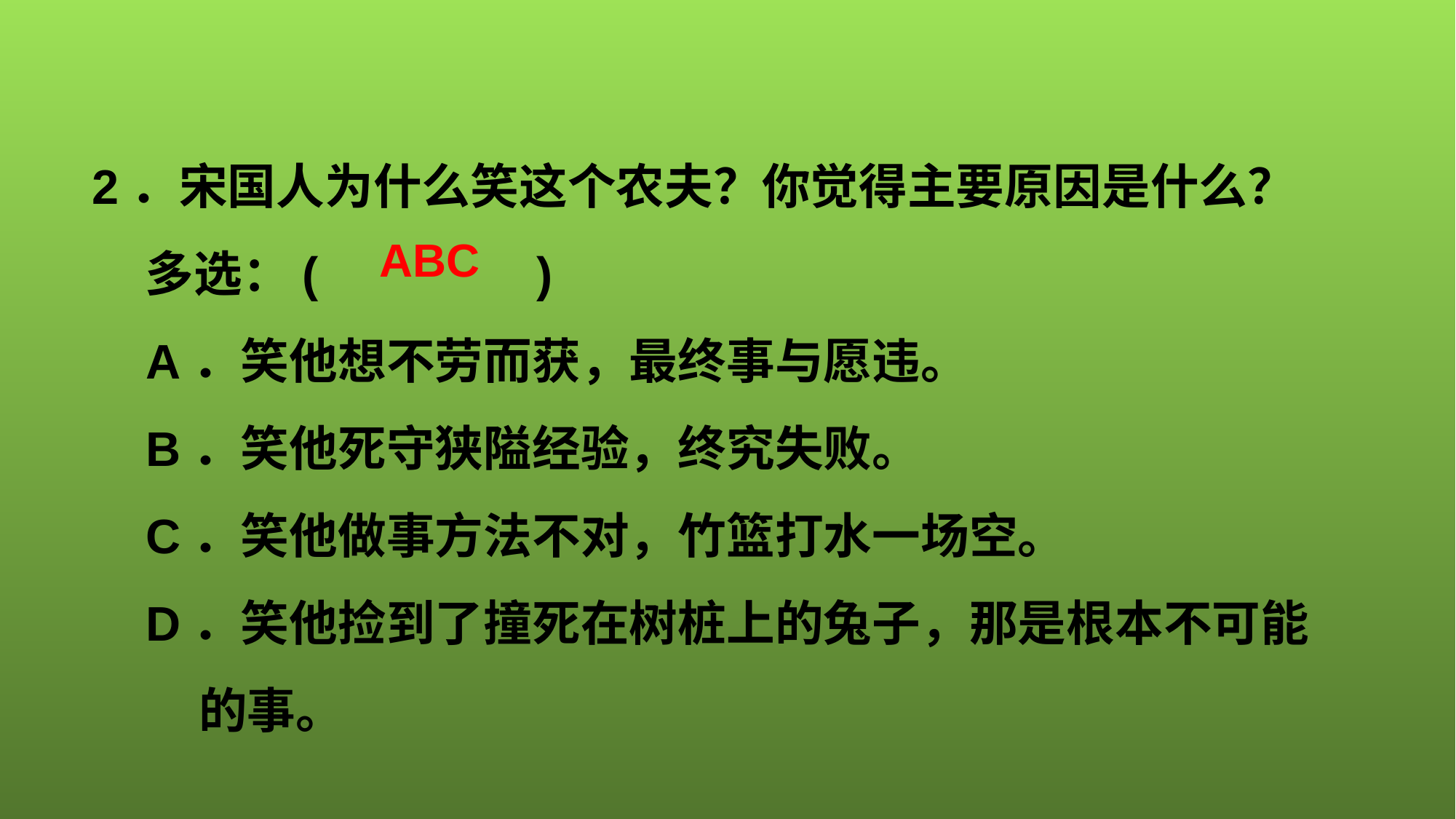

2．宋国人为什么笑这个农夫？你觉得主要原因是什么？多选：(　　　　)
A．笑他想不劳而获，最终事与愿违。
B．笑他死守狭隘经验，终究失败。
C．笑他做事方法不对，竹篮打水一场空。
D．笑他捡到了撞死在树桩上的兔子，那是根本不可能的事。
ABC